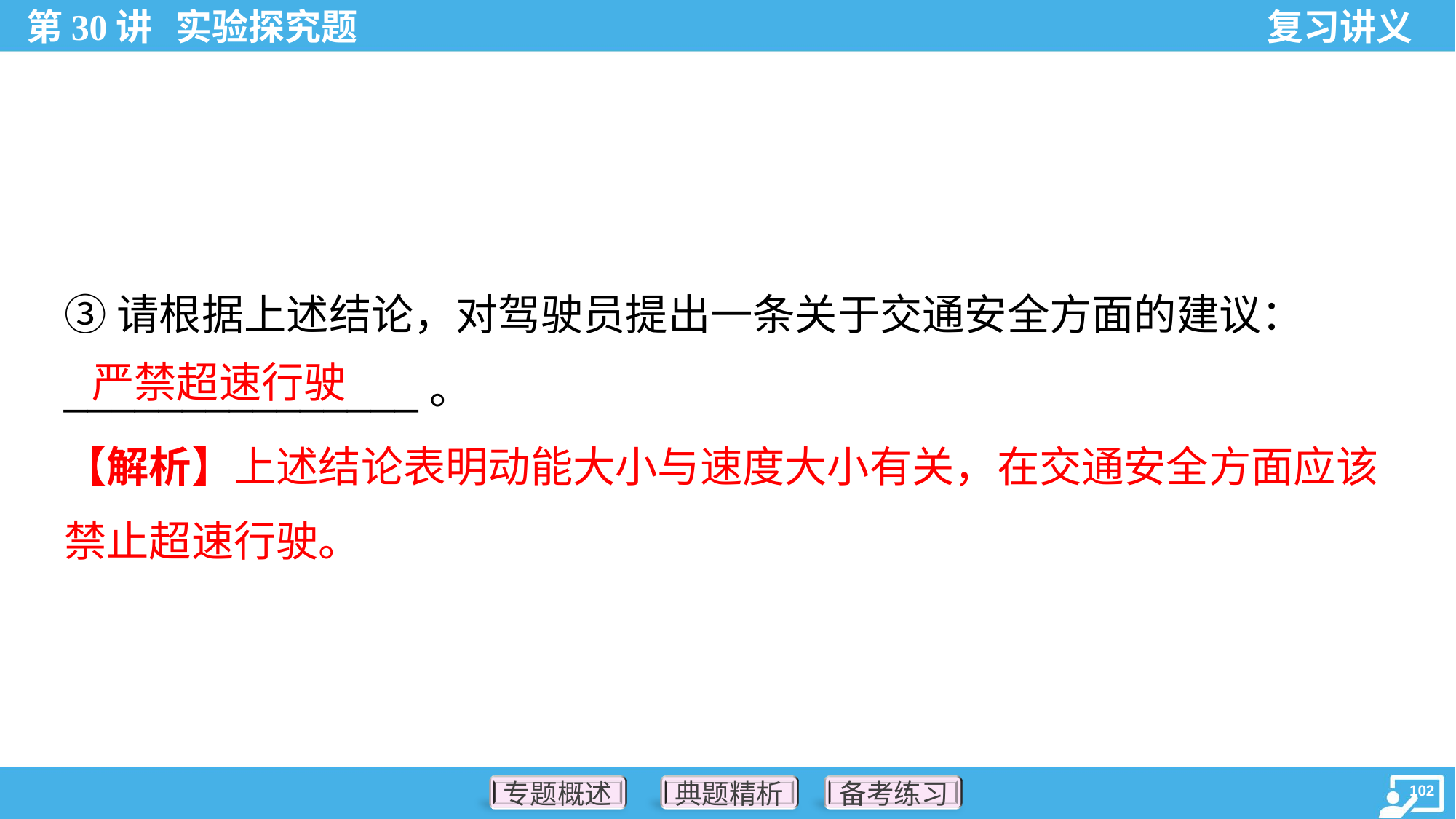

③请根据上述结论，对驾驶员提出一条关于交通安全方面的建议：
_______________。
严禁超速行驶
【解析】上述结论表明动能大小与速度大小有关，在交通安全方面应该
禁止超速行驶。